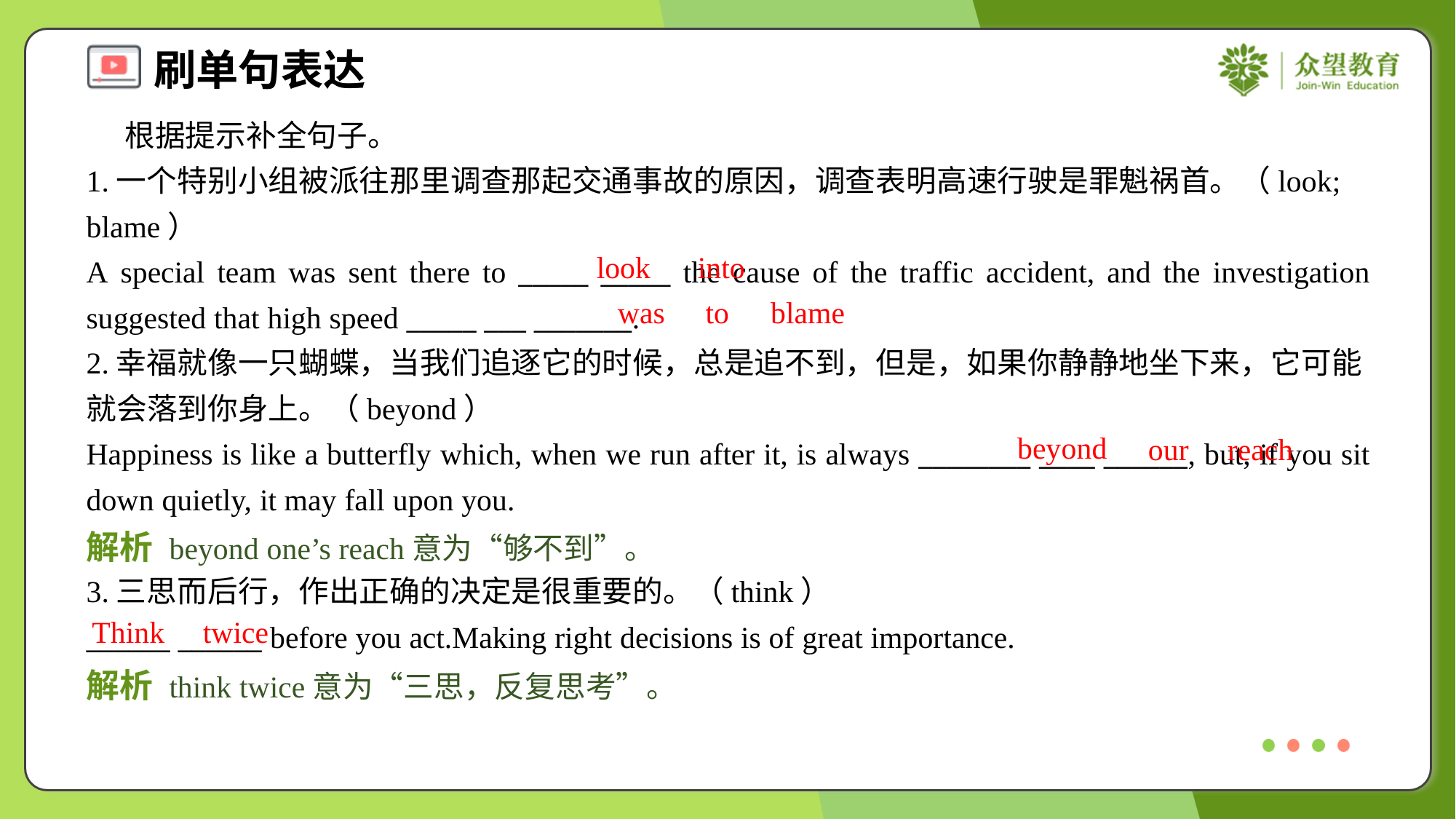

根据提示补全句子。
1.一个特别小组被派往那里调查那起交通事故的原因，调查表明高速行驶是罪魁祸首。（look; blame）
A special team was sent there to _____ _____ the cause of the traffic accident, and the investigation suggested that high speed _____ ___ _______.
look
into
was
to
blame
2.幸福就像一只蝴蝶，当我们追逐它的时候，总是追不到，但是，如果你静静地坐下来，它可能就会落到你身上。（beyond）
Happiness is like a butterfly which, when we run after it, is always ________ ____ ______, but, if you sit down quietly, it may fall upon you.
beyond
our
reach
解析 beyond one’s reach意为“够不到”。
3.三思而后行，作出正确的决定是很重要的。（think）
______ ______ before you act.Making right decisions is of great importance.
Think
twice
解析 think twice意为“三思，反复思考”。